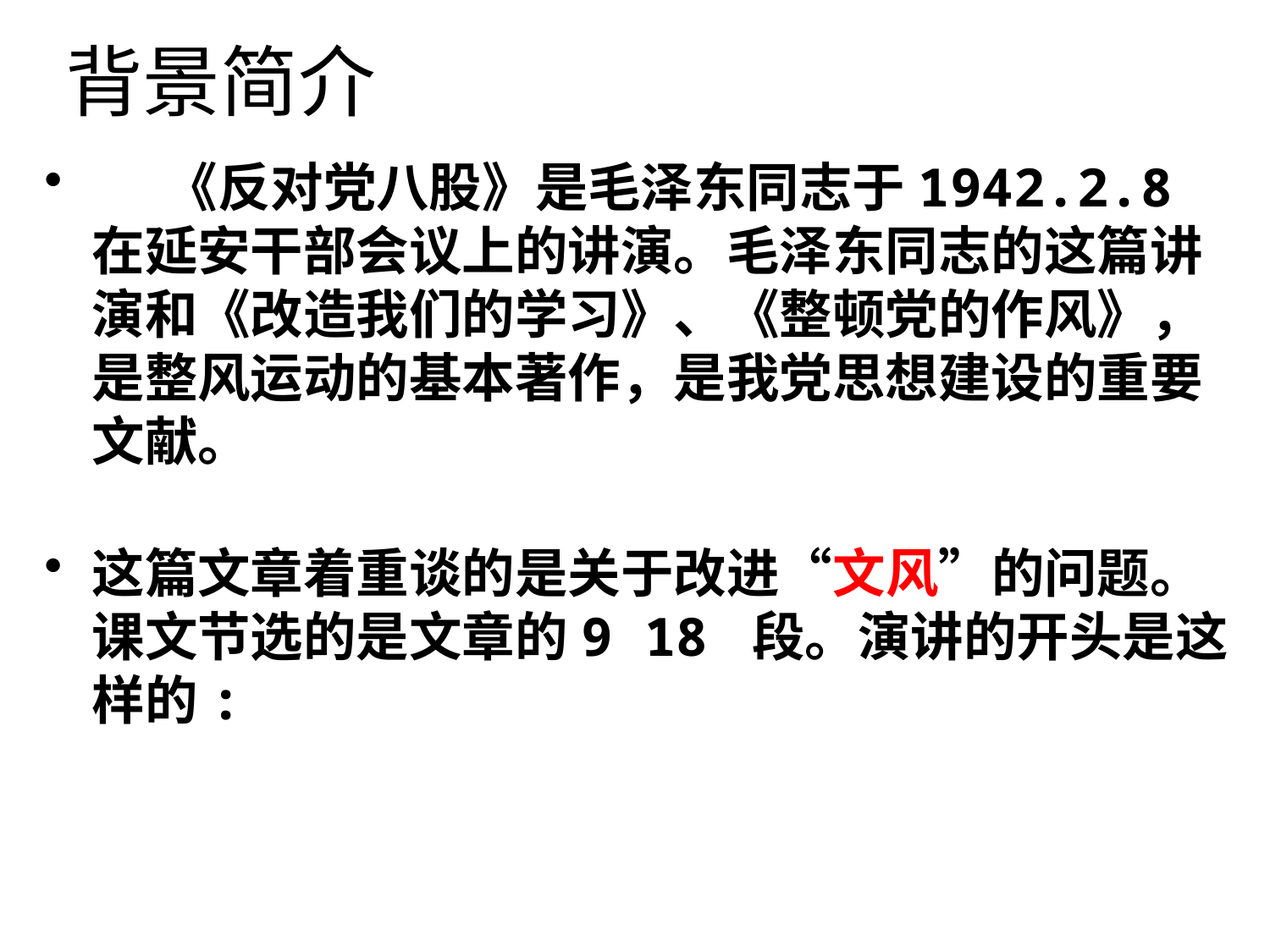

# 背景简介

     《反对党八股》是毛泽东同志于1942.2.8在延安干部会议上的讲演。毛泽东同志的这篇讲演和《改造我们的学习》、《整顿党的作风》，是整风运动的基本著作，是我党思想建设的重要文献。
这篇文章着重谈的是关于改进“文风”的问题。课文节选的是文章的9 18 段。演讲的开头是这样的: